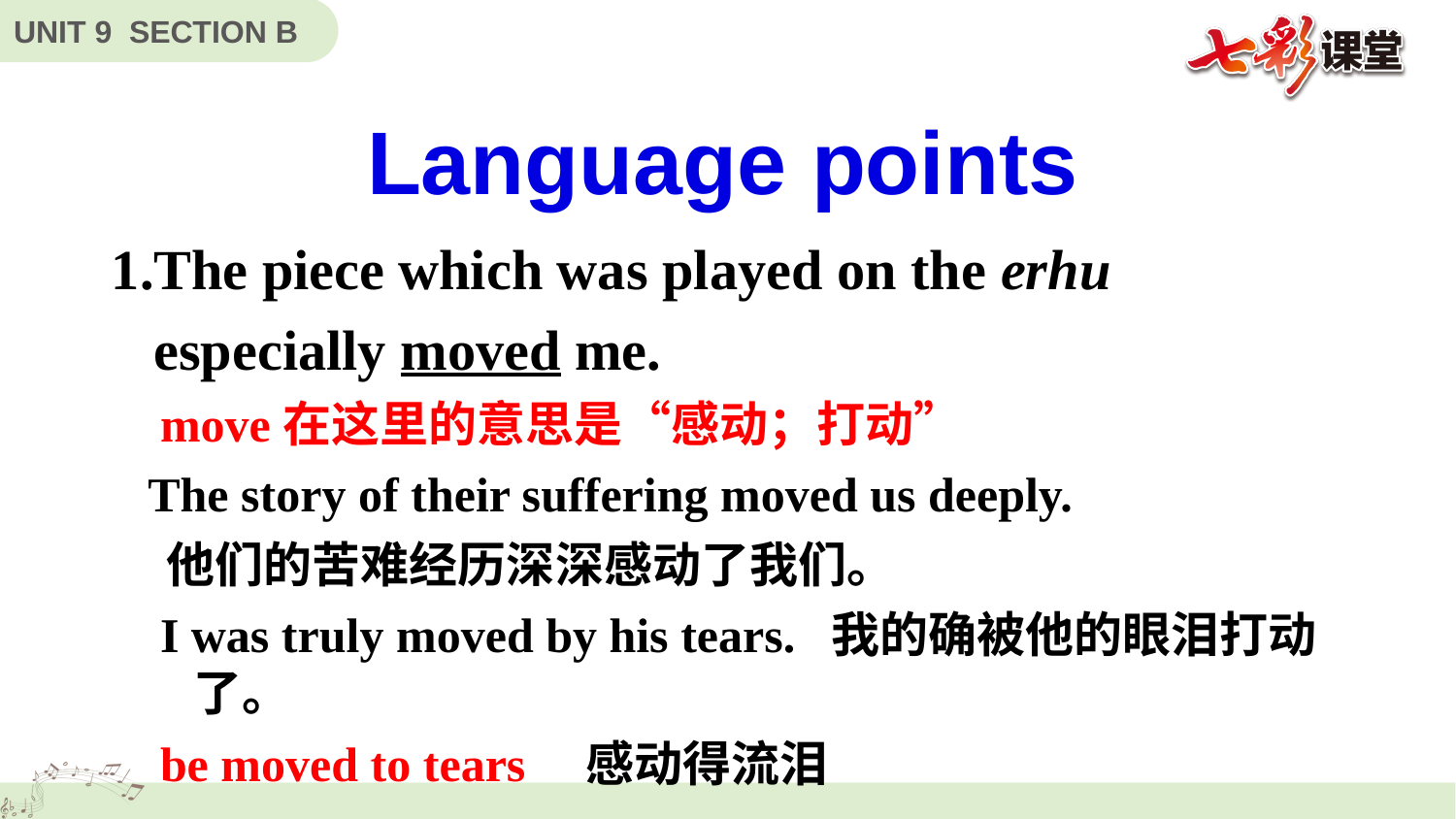

Language points
1.The piece which was played on the erhu
   especially moved me.
    move在这里的意思是“感动；打动”
   The story of their suffering moved us deeply.
    他们的苦难经历深深感动了我们。
    I was truly moved by his tears.  我的确被他的眼泪打动了。
    be moved to tears    感动得流泪